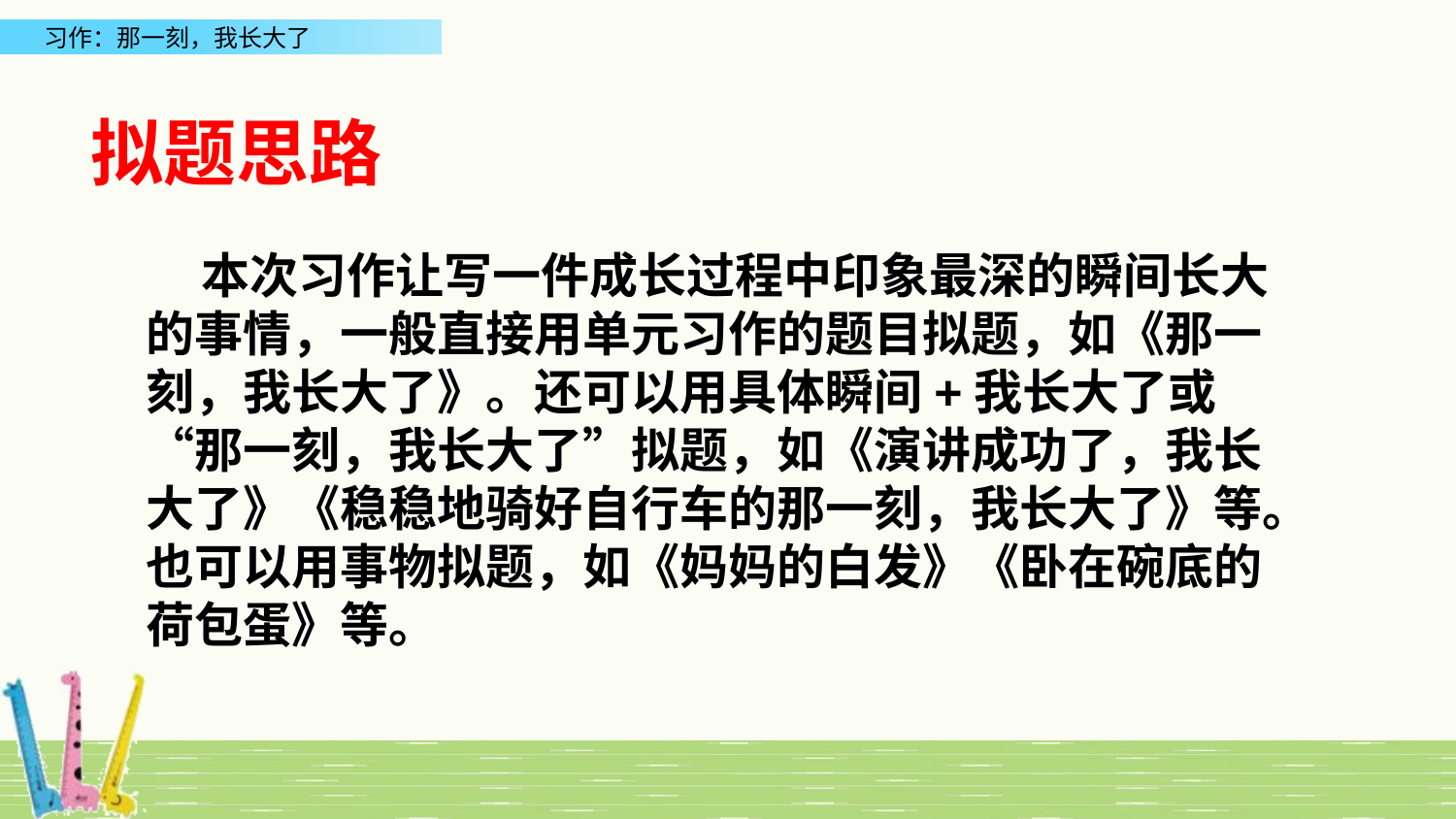

拟题思路
    本次习作让写一件成长过程中印象最深的瞬间长大的事情，一般直接用单元习作的题目拟题，如《那一刻，我长大了》。还可以用具体瞬间+我长大了或“那一刻，我长大了”拟题，如《演讲成功了，我长大了》《稳稳地骑好自行车的那一刻，我长大了》等。也可以用事物拟题，如《妈妈的白发》《卧在碗底的荷包蛋》等。